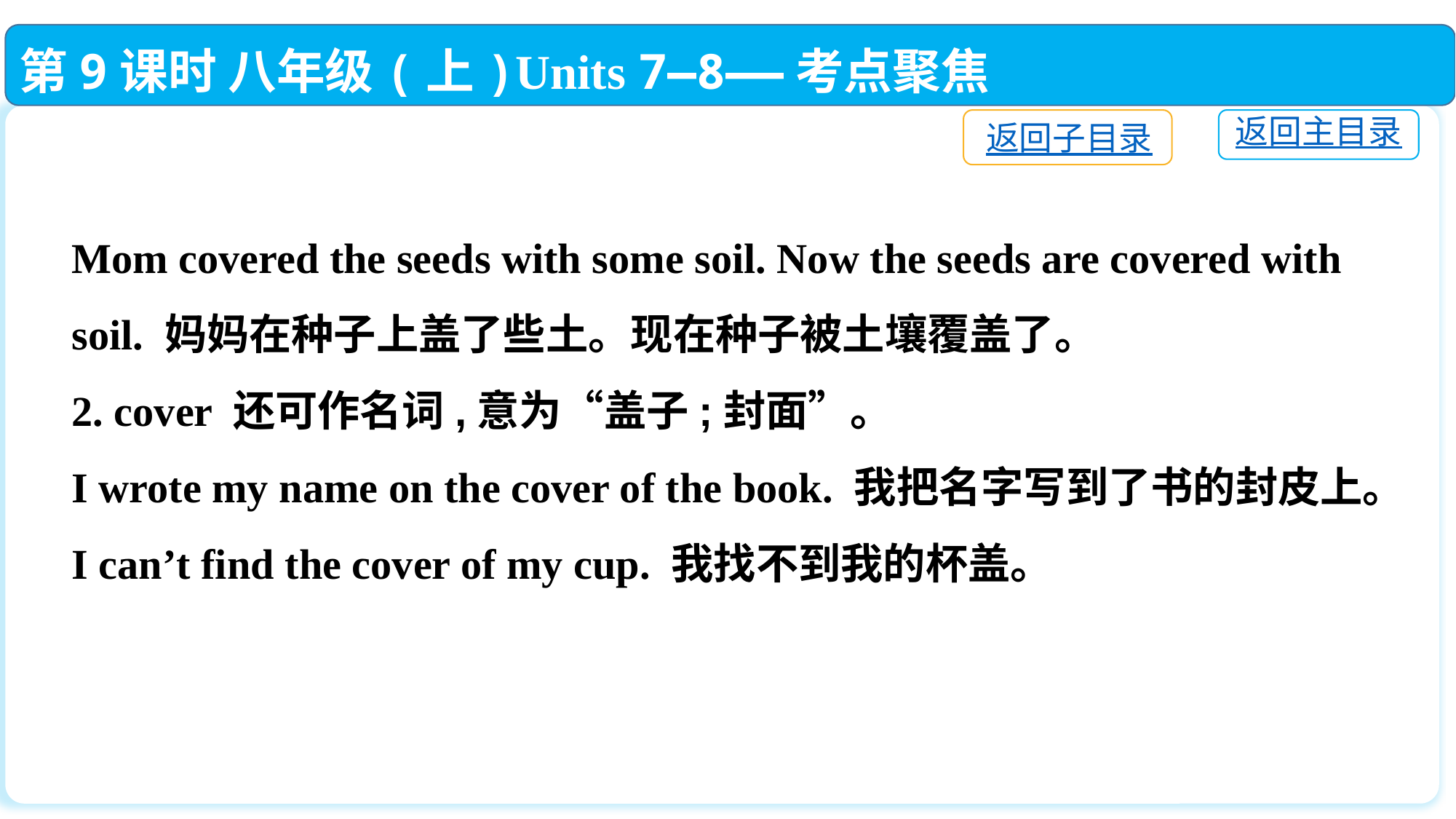

第9课时 八年级(上)Units 7—8——考点聚焦

返回子目录
返回主目录
Mom covered the seeds with some soil. Now the seeds are covered with soil. 妈妈在种子上盖了些土。现在种子被土壤覆盖了。
2. cover 还可作名词,意为“盖子;封面”。
I wrote my name on the cover of the book. 我把名字写到了书的封皮上。
I can’t find the cover of my cup. 我找不到我的杯盖。